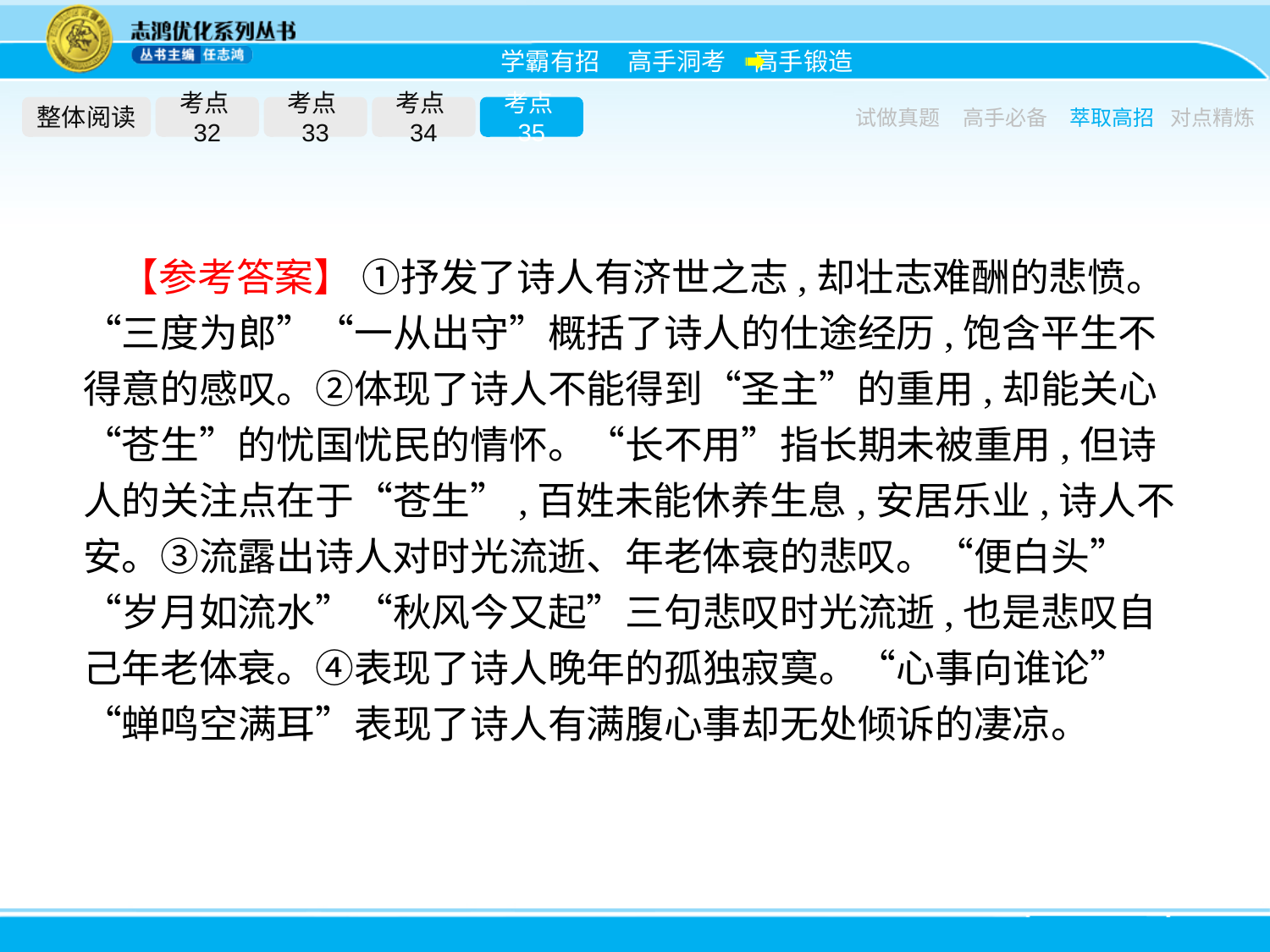

整体阅读
考点32
考点33
考点34
考点35
试做真题
高手必备
萃取高招
对点精炼
【参考答案】 ①抒发了诗人有济世之志,却壮志难酬的悲愤。“三度为郎”“一从出守”概括了诗人的仕途经历,饱含平生不得意的感叹。②体现了诗人不能得到“圣主”的重用,却能关心“苍生”的忧国忧民的情怀。“长不用”指长期未被重用,但诗人的关注点在于“苍生”,百姓未能休养生息,安居乐业,诗人不安。③流露出诗人对时光流逝、年老体衰的悲叹。“便白头”“岁月如流水”“秋风今又起”三句悲叹时光流逝,也是悲叹自己年老体衰。④表现了诗人晚年的孤独寂寞。“心事向谁论”“蝉鸣空满耳”表现了诗人有满腹心事却无处倾诉的凄凉。